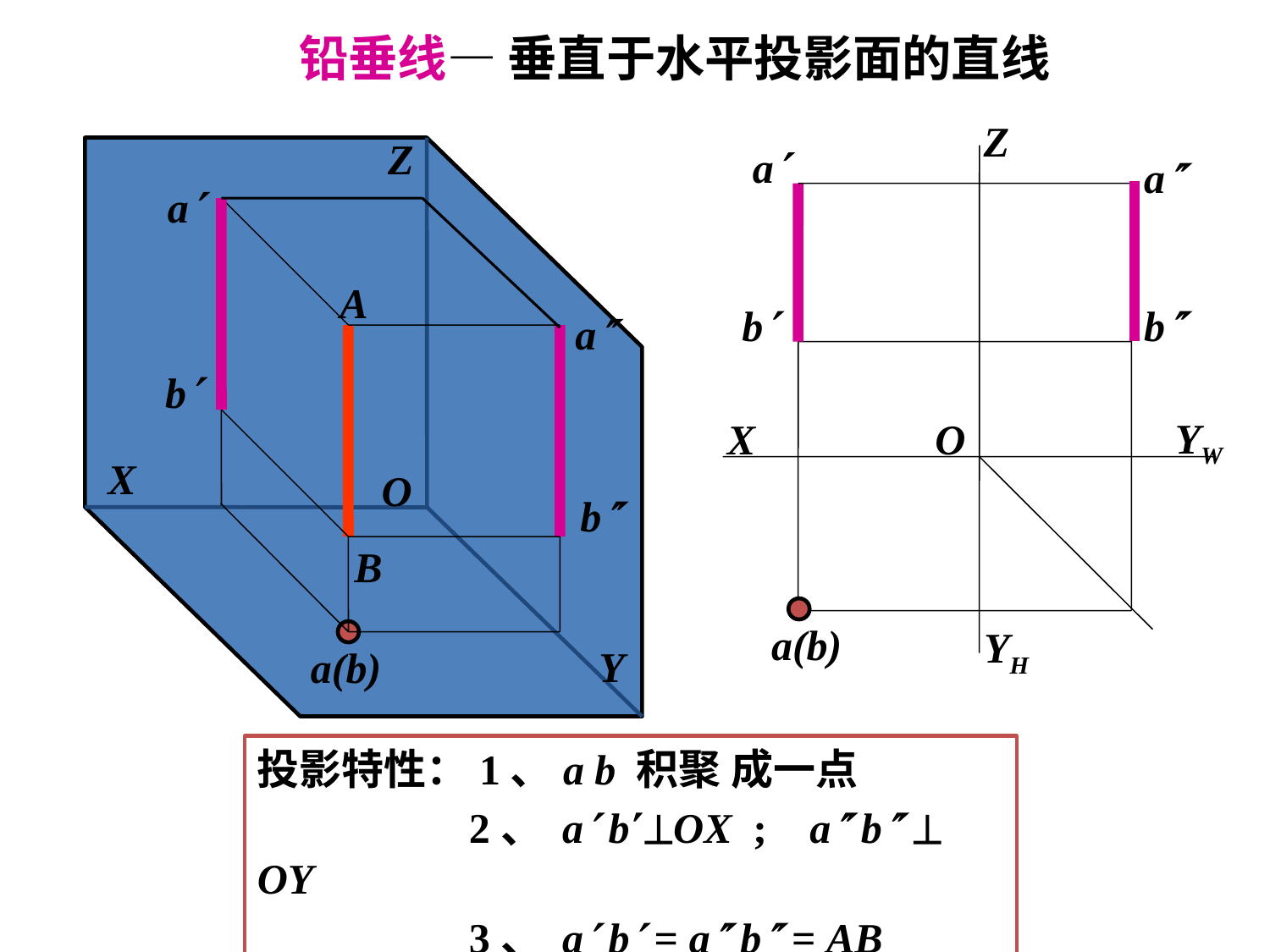

铅垂线— 垂直于水平投影面的直线
Z
a′

a″

b′
b″

YW
X
O

a(b)
YH
Z

X
O
Y
a′

a″

b′

b″

a(b)

A

B

投影特性：1、a b 积聚 成一点
                    2、 a′ b′⊥OX  ;    a″ b″ ⊥ OY
                    3、 a′ b′ = a″ b″ = AB